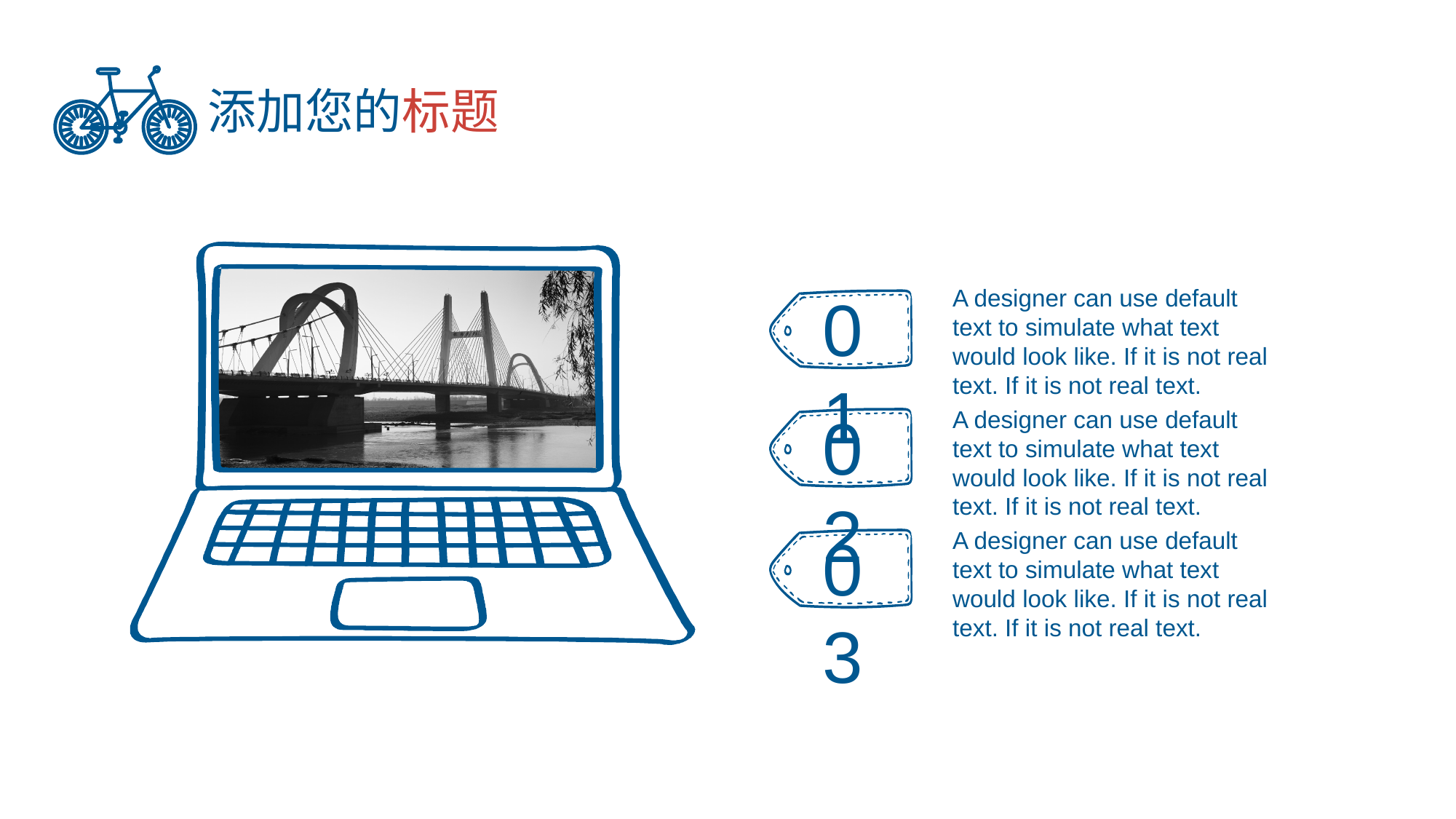

添加您的标题

A designer can use default text to simulate what text would look like. If it is not real text. If it is not real text.

01

02
A designer can use default text to simulate what text would look like. If it is not real text. If it is not real text.

03
A designer can use default text to simulate what text would look like. If it is not real text. If it is not real text.